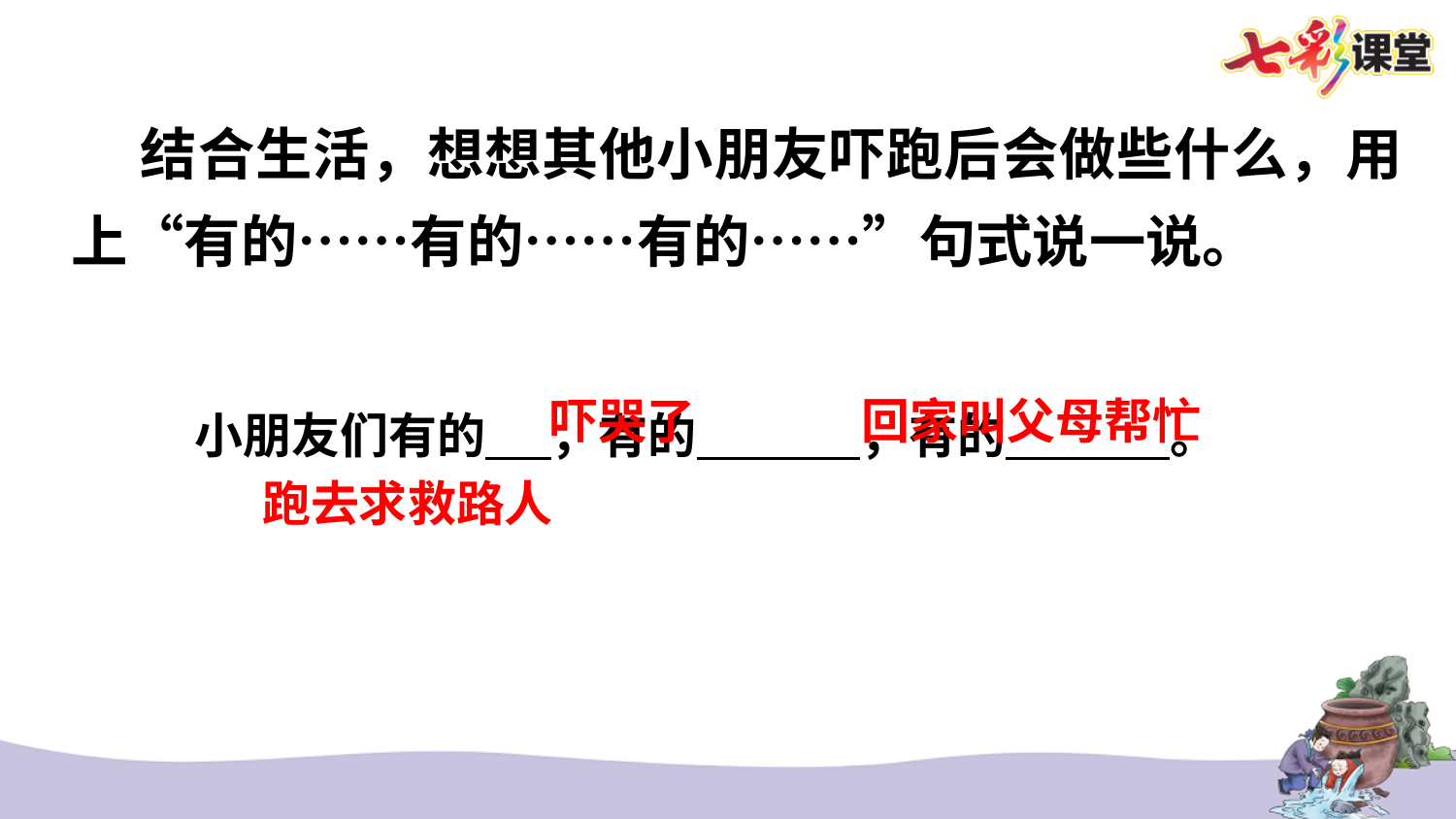

结合生活，想想其他小朋友吓跑后会做些什么，用上“有的……有的……有的……”句式说一说。
    小朋友们有的      ，有的               ，有的               。
吓哭了
回家叫父母帮忙
跑去求救路人